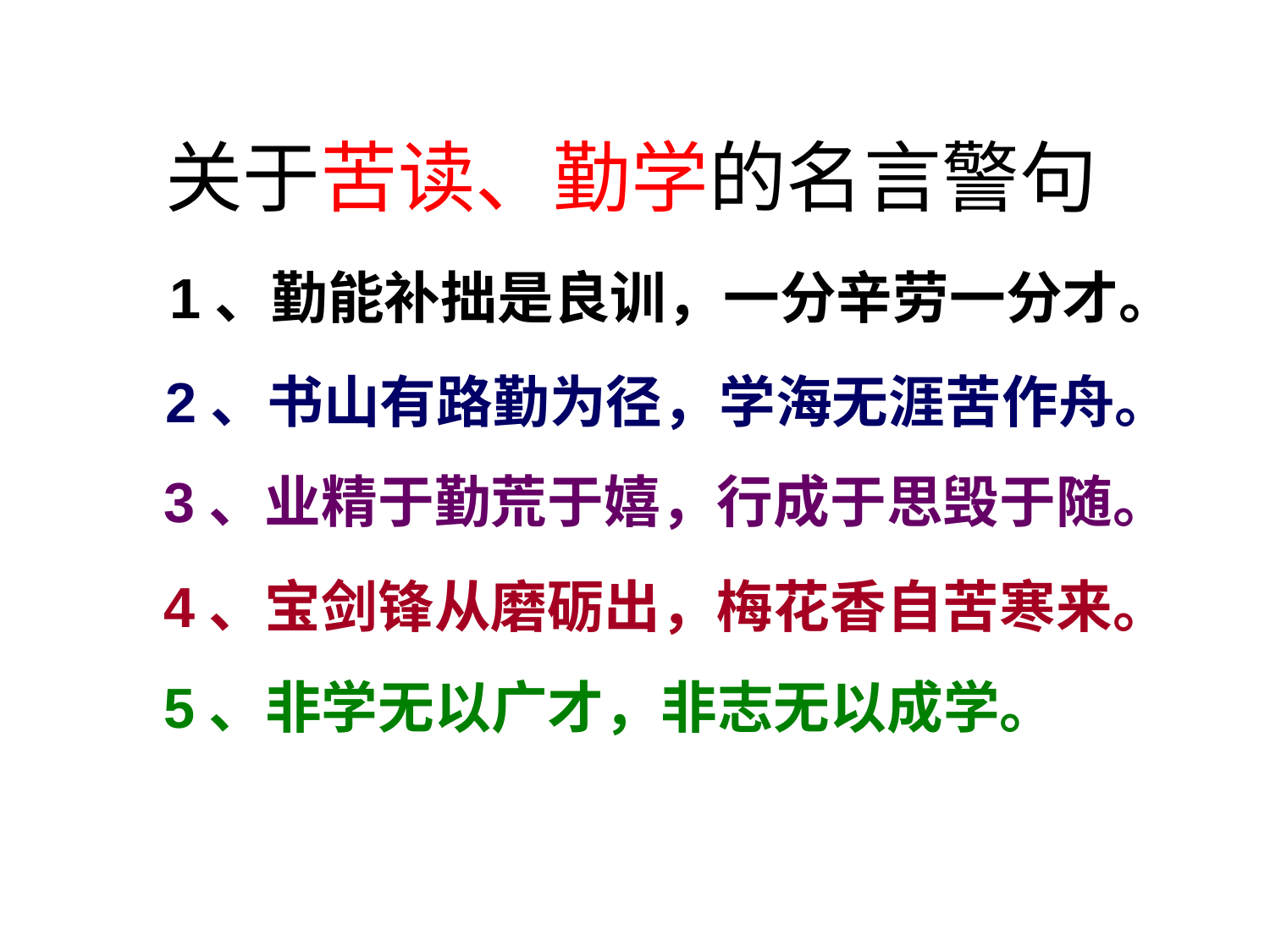

# 关于苦读、勤学的名言警句
1、勤能补拙是良训，一分辛劳一分才。
2、书山有路勤为径，学海无涯苦作舟。
3、业精于勤荒于嬉，行成于思毁于随。
4、宝剑锋从磨砺出，梅花香自苦寒来。
5、非学无以广才，非志无以成学。